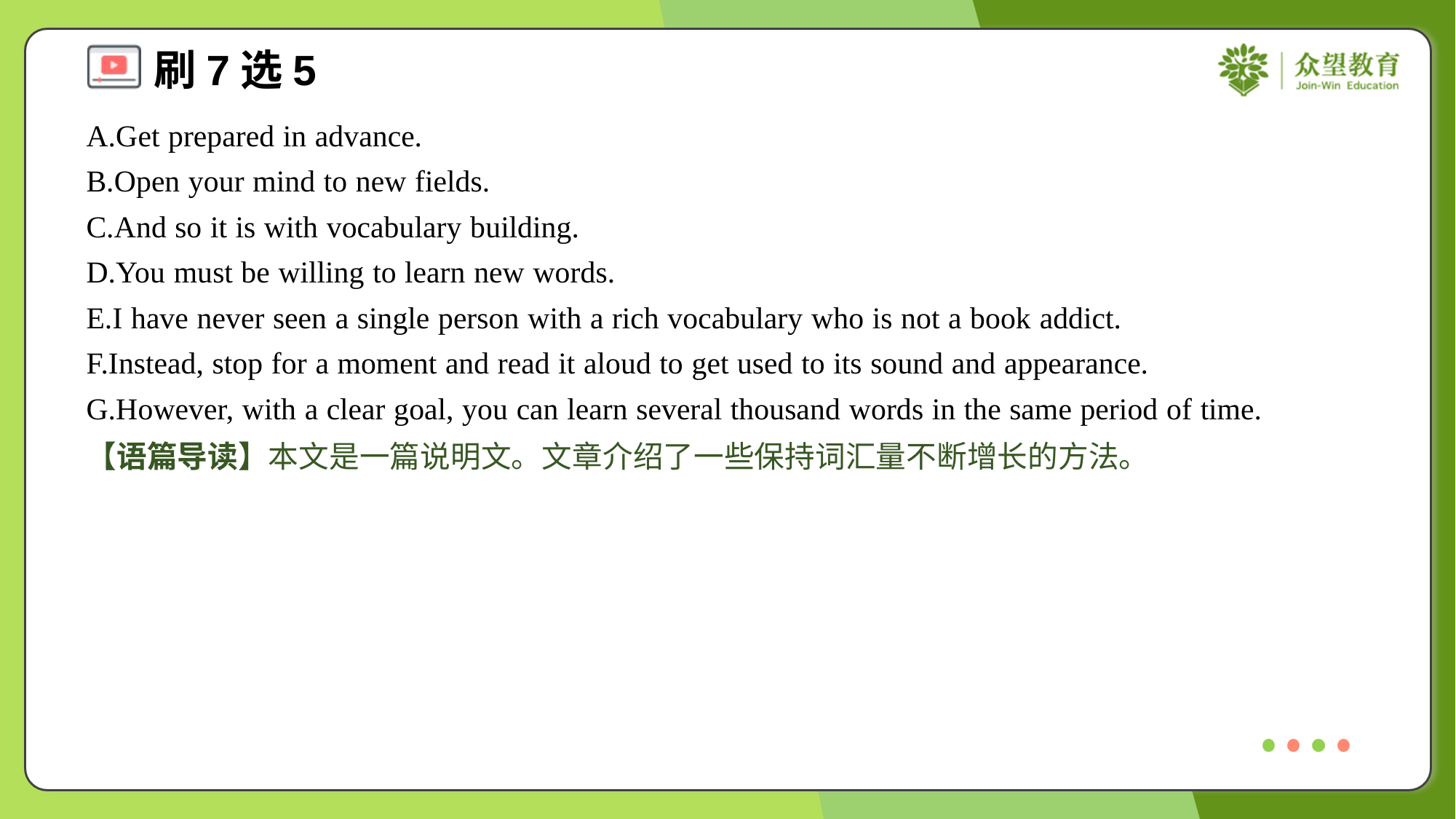

A.Get prepared in advance.
B.Open your mind to new fields.
C.And so it is with vocabulary building.
D.You must be willing to learn new words.
E.I have never seen a single person with a rich vocabulary who is not a book addict.
F.Instead, stop for a moment and read it aloud to get used to its sound and appearance.
G.However, with a clear goal, you can learn several thousand words in the same period of time.
【语篇导读】本文是一篇说明文。文章介绍了一些保持词汇量不断增长的方法。